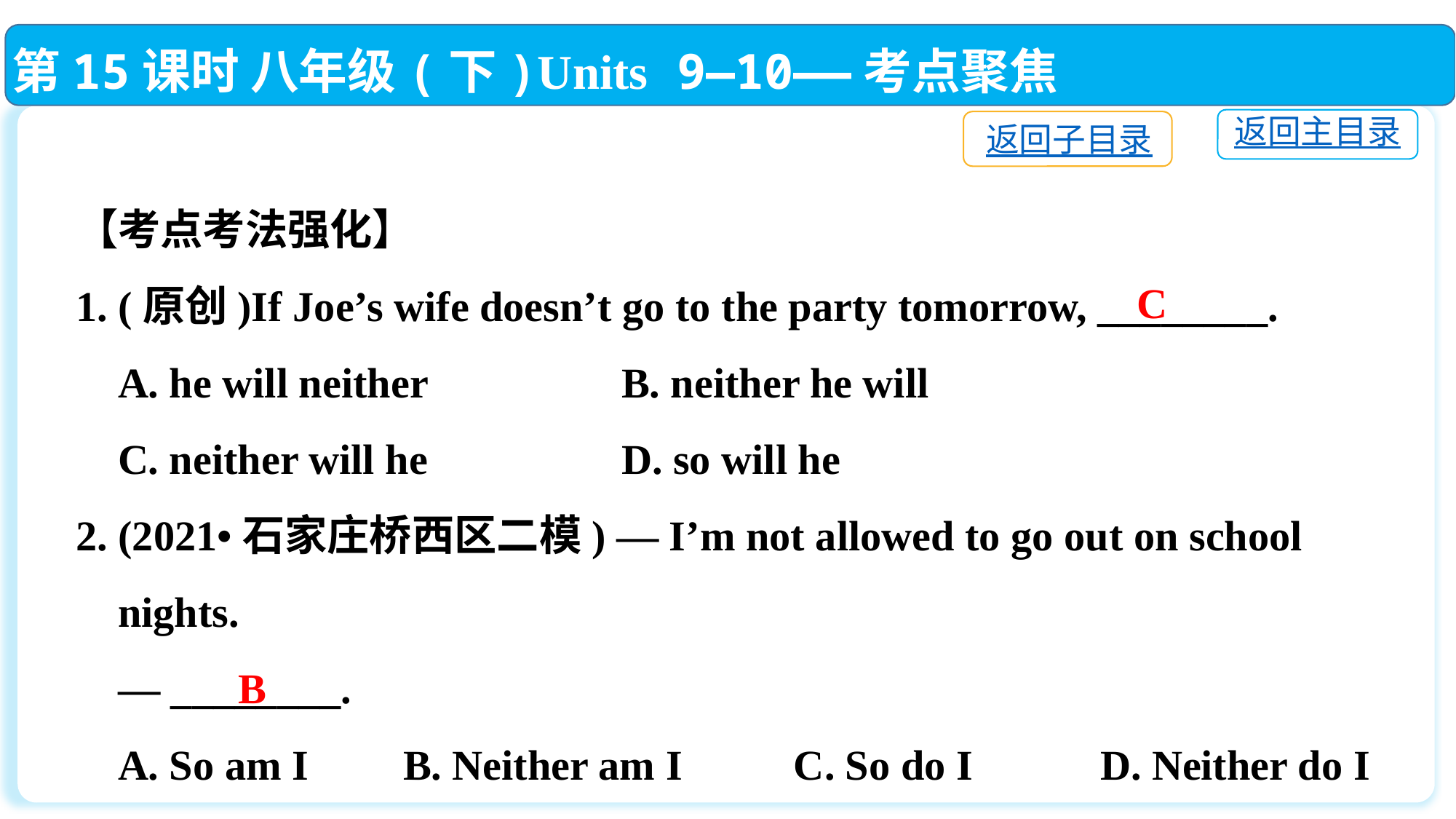

第15课时 八年级(下)Units 9—10——考点聚焦

返回主目录

返回子目录
【考点考法强化】
1. (原创)If Joe’s wife doesn’t go to the party tomorrow, ________.
    A. he will neither		B. neither he will
    C. neither will he		D. so will he
2. (2021•石家庄桥西区二模) — I’m not allowed to go out on school
    nights.
    — ________.
    A. So am I	B. Neither am I	      C. So do I	    D. Neither do I
C
B